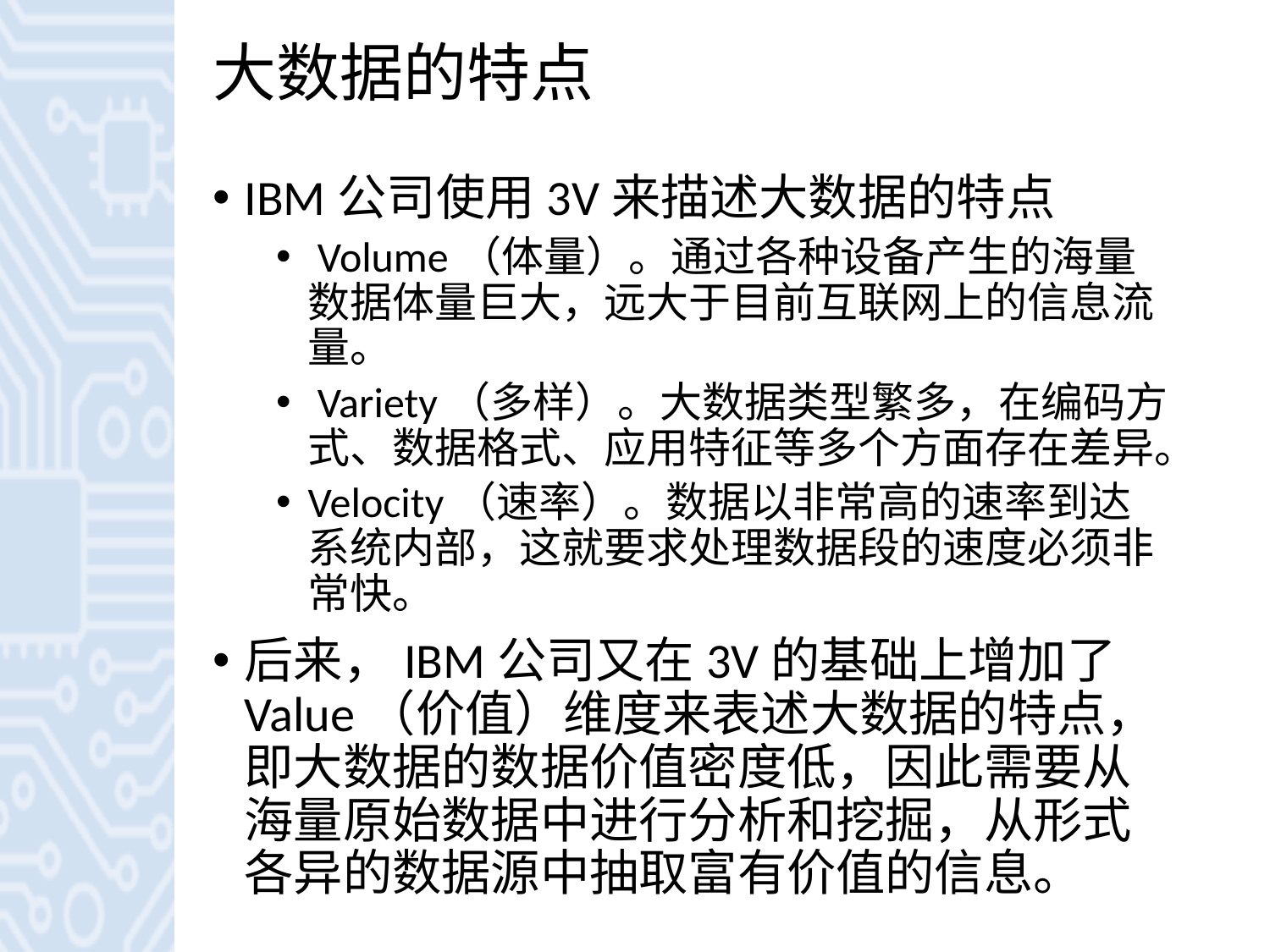

# 大数据的特点
IBM公司使用3V来描述大数据的特点
 Volume（体量）。通过各种设备产生的海量数据体量巨大，远大于目前互联网上的信息流量。
 Variety（多样）。大数据类型繁多，在编码方式、数据格式、应用特征等多个方面存在差异。
Velocity（速率）。数据以非常高的速率到达系统内部，这就要求处理数据段的速度必须非常快。
后来，IBM公司又在3V的基础上增加了Value（价值）维度来表述大数据的特点，即大数据的数据价值密度低，因此需要从海量原始数据中进行分析和挖掘，从形式各异的数据源中抽取富有价值的信息。